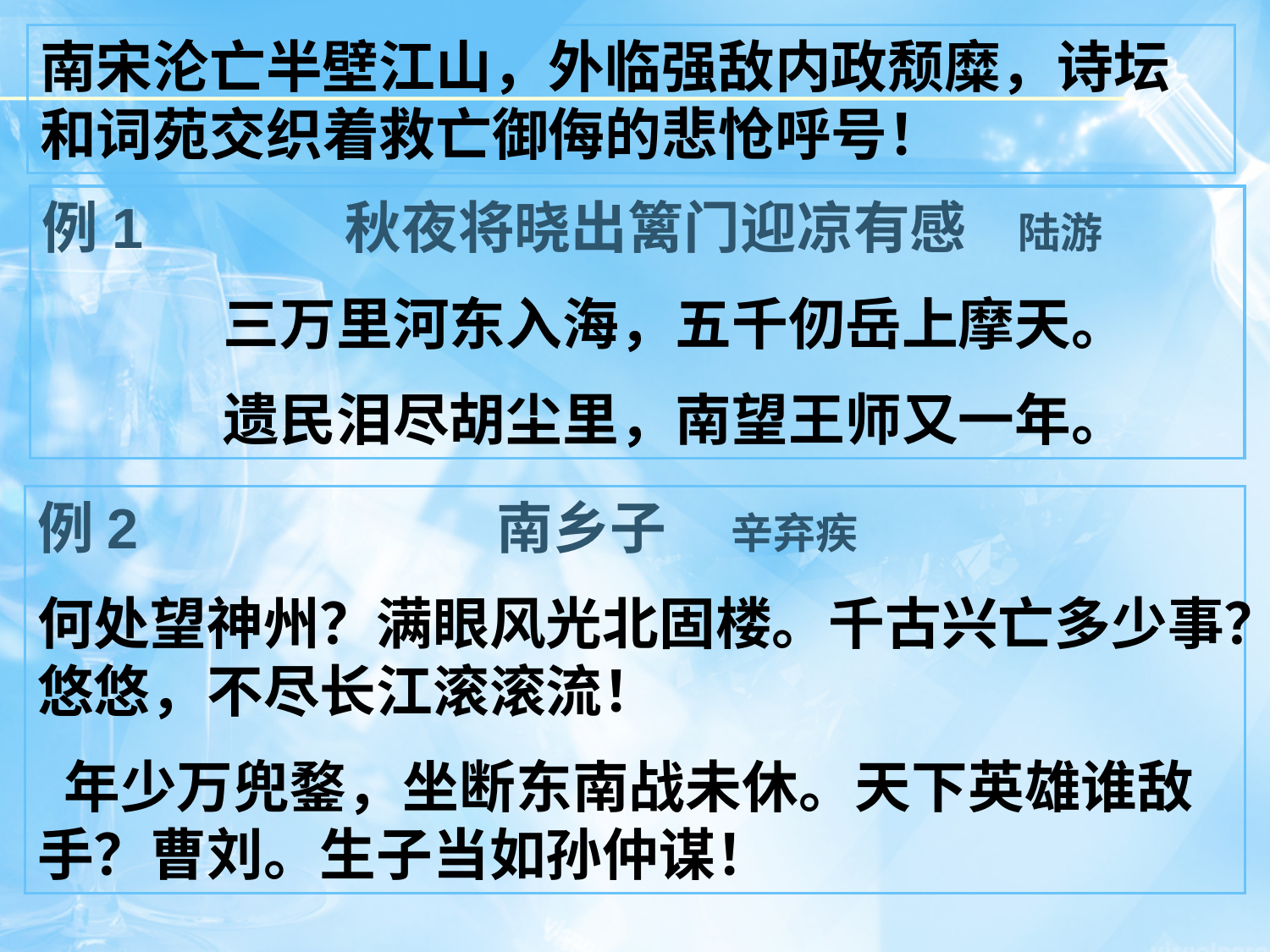

南宋沦亡半壁江山，外临强敌内政颓糜，诗坛和词苑交织着救亡御侮的悲怆呼号！
例1            秋夜将晓出篱门迎凉有感    陆游
             三万里河东入海，五千仞岳上摩天。
             遗民泪尽胡尘里，南望王师又一年。
例2                      南乡子     辛弃疾
何处望神州？满眼风光北固楼。千古兴亡多少事？悠悠，不尽长江滚滚流！
 年少万兜鍪，坐断东南战未休。天下英雄谁敌手？曹刘。生子当如孙仲谋！